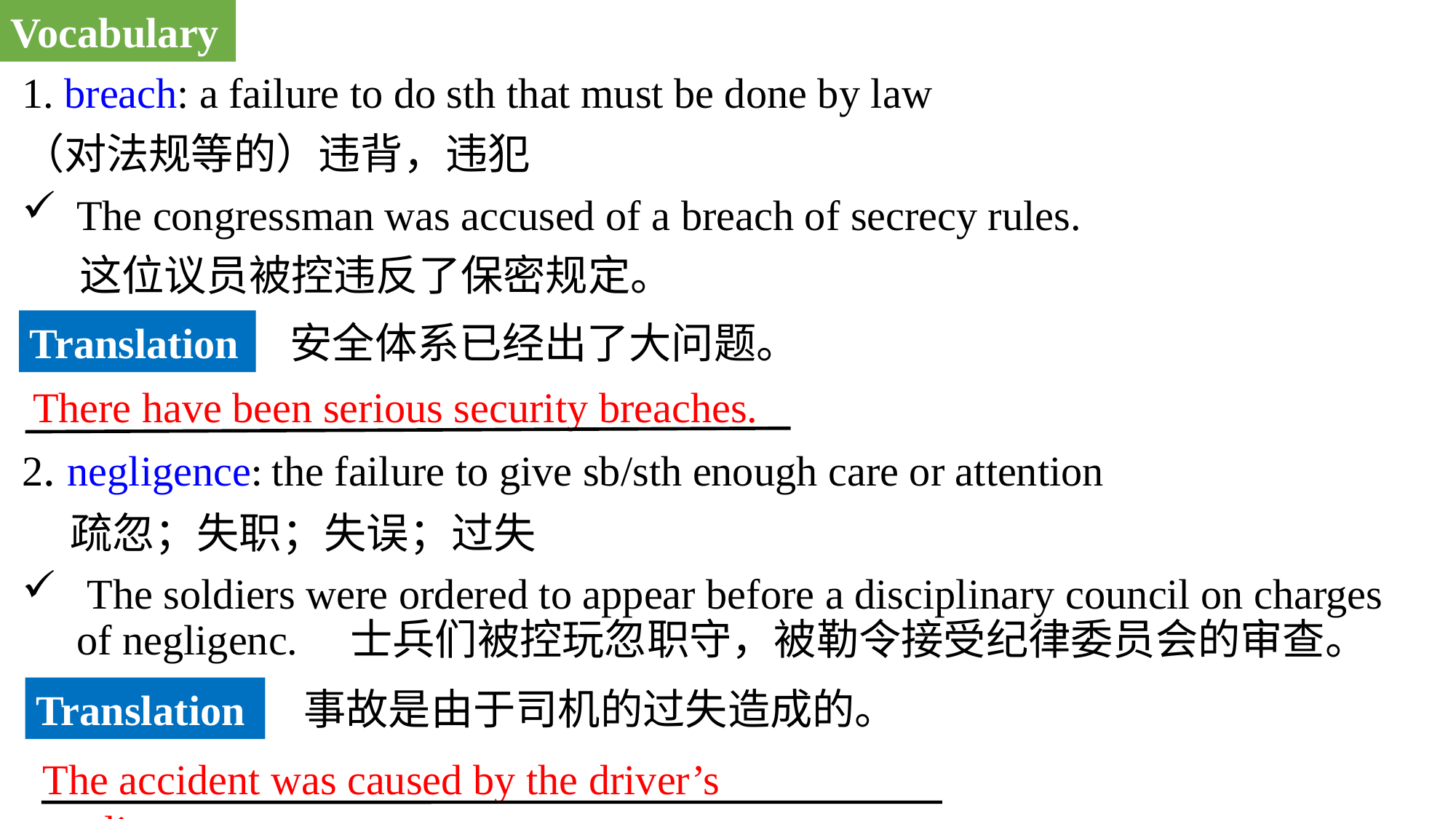

Vocabulary
1. breach: a failure to do sth that must be done by law
（对法规等的）违背，违犯
The congressman was accused of a breach of secrecy rules.
     这位议员被控违反了保密规定。

2. negligence: the failure to give sb/sth enough care or attention
    疏忽；失职；失误；过失
 The soldiers were ordered to appear before a disciplinary council on charges of negligenc.    士兵们被控玩忽职守，被勒令接受纪律委员会的审查。
Translation
安全体系已经出了大问题。
There have been serious security breaches.
事故是由于司机的过失造成的。
Translation
The accident was caused by the driver’s negligence.